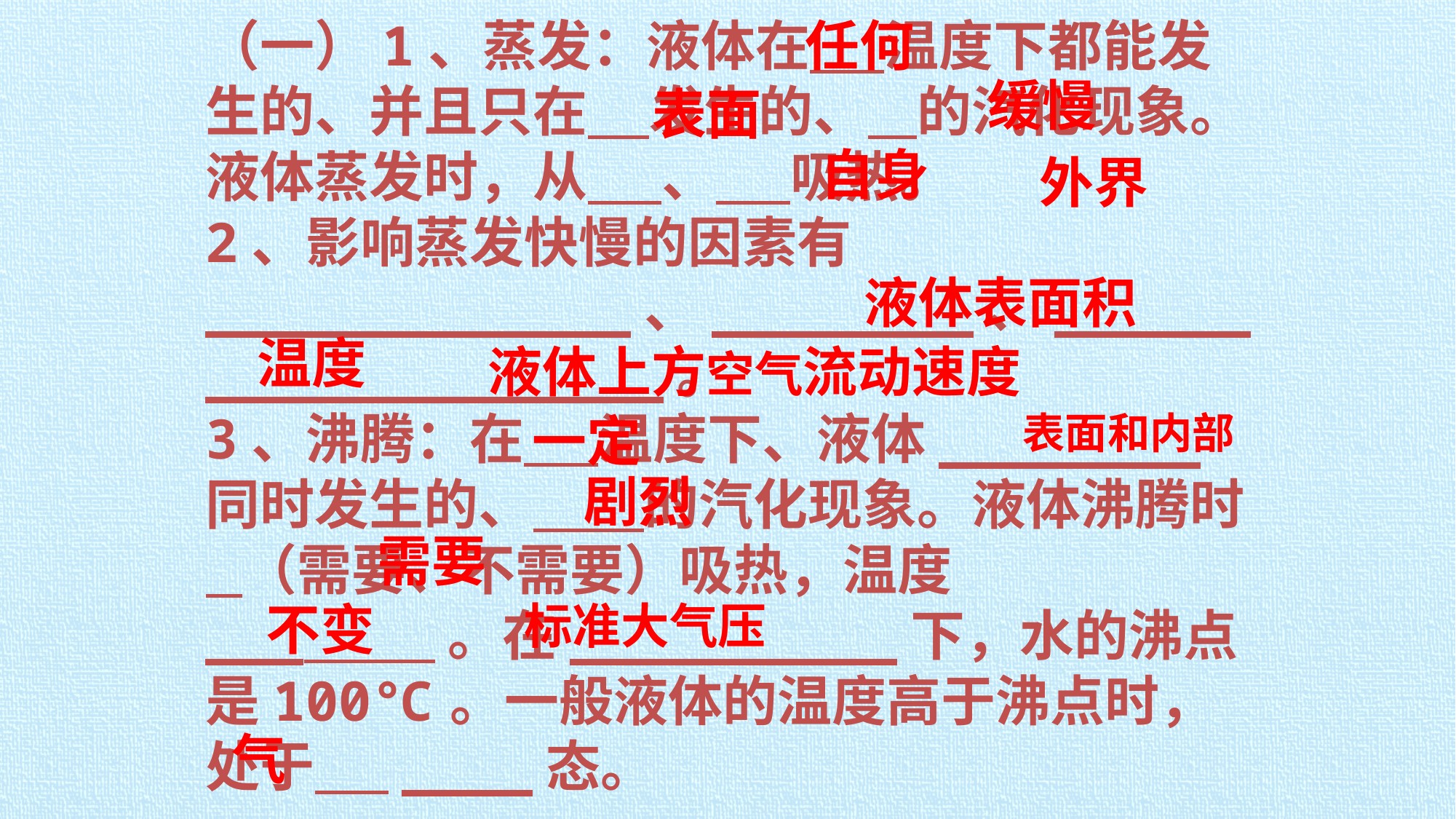

（一）1、蒸发：液体在      温度下都能发生的、并且只在     发生的、    的汽化现象。液体蒸发时，从      、      吸热。
2、影响蒸发快慢的因素有_____________、________、____________________。
3、沸腾：在      温度下、液体________同时发生的、         的汽化现象。液体沸腾时    （需要、不需要）吸热，温度___    。在__________下，水的沸点是100℃。一般液体的温度高于沸点时，处于      ____态。
任何
缓慢
表面
自身
外界
液体表面积
温度
液体上方空气流动速度
一定
表面和内部
剧烈
需要
不变
标准大气压
气